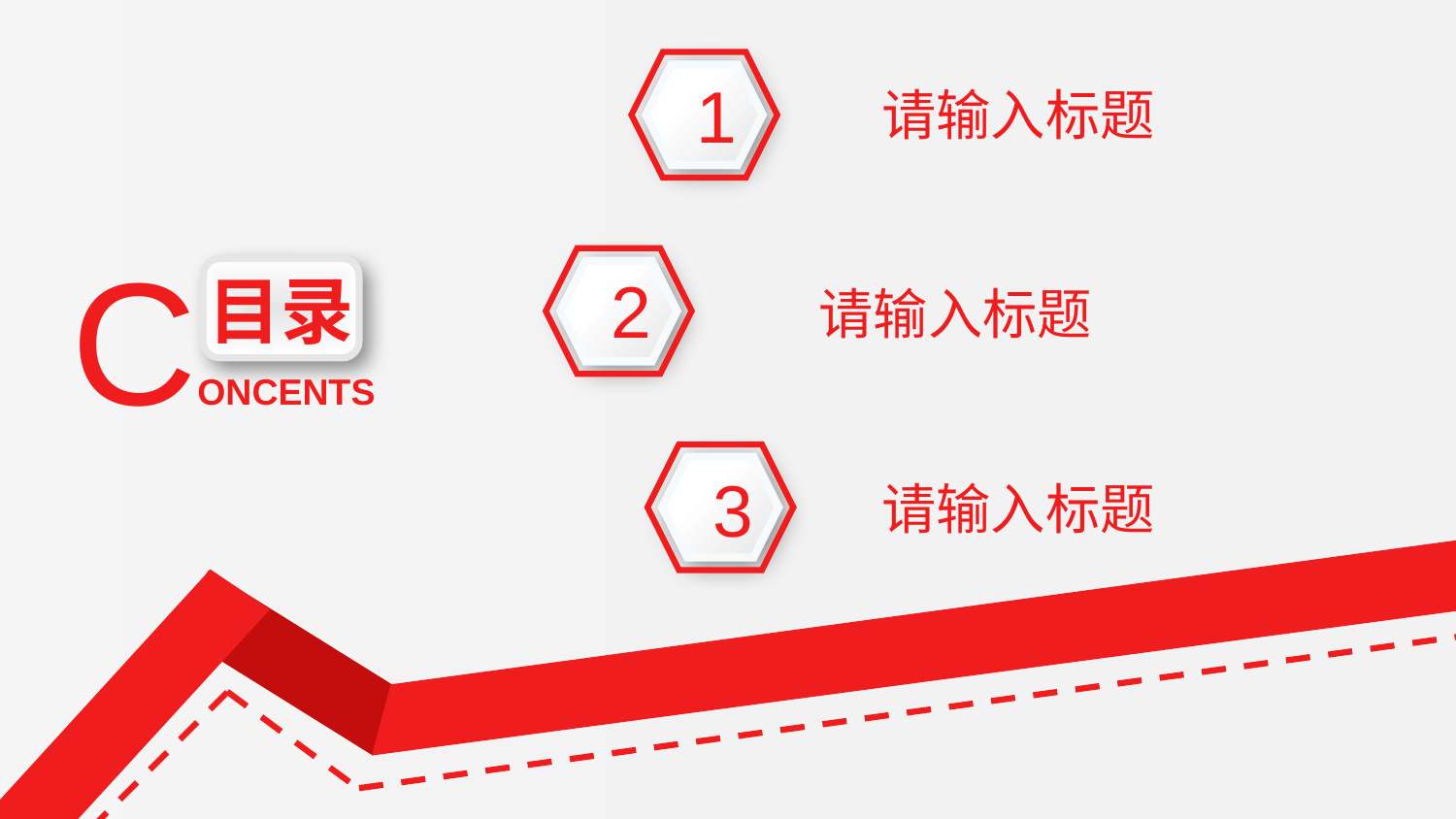

1
请输入标题
CONCENTS
目录

2
请输入标题

3
请输入标题